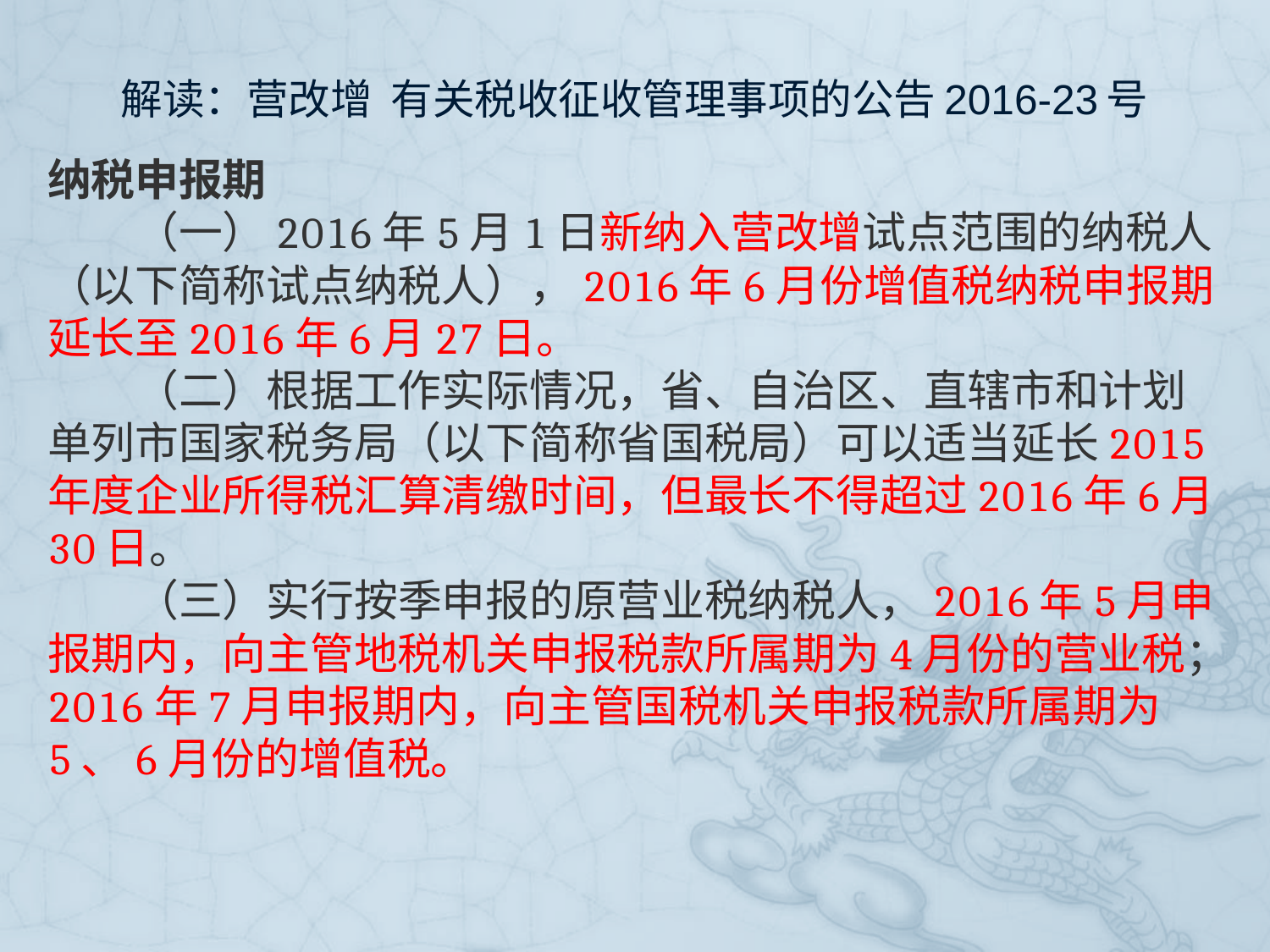

# 解读：营改增  有关税收征收管理事项的公告2016-23号
纳税申报期
　　（一）2016年5月1日新纳入营改增试点范围的纳税人（以下简称试点纳税人），2016年6月份增值税纳税申报期延长至2016年6月27日。
　　（二）根据工作实际情况，省、自治区、直辖市和计划单列市国家税务局（以下简称省国税局）可以适当延长2015年度企业所得税汇算清缴时间，但最长不得超过2016年6月30日。
　　（三）实行按季申报的原营业税纳税人，2016年5月申报期内，向主管地税机关申报税款所属期为4月份的营业税；2016年7月申报期内，向主管国税机关申报税款所属期为5、6月份的增值税。